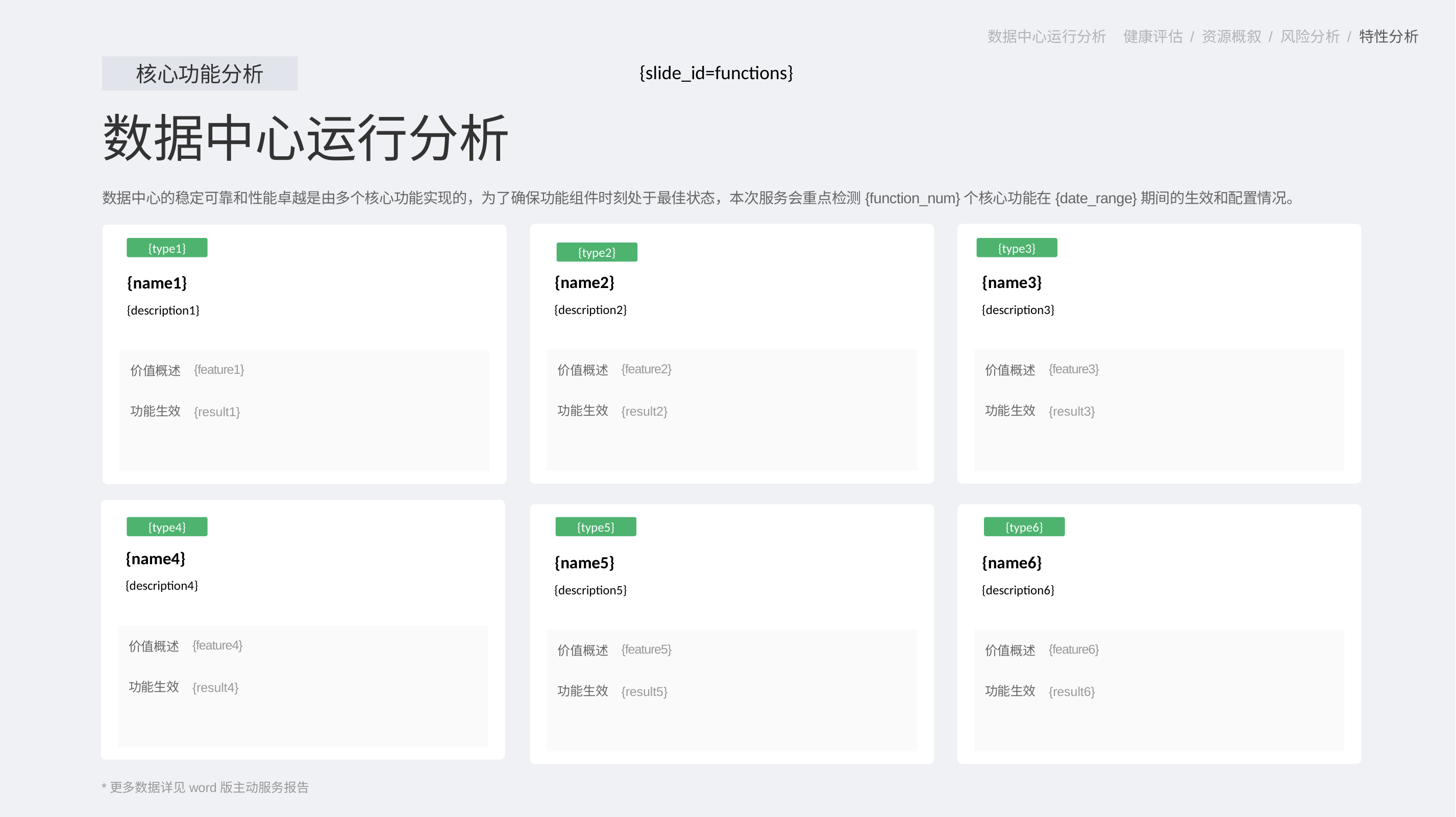

数据中心运行分析     健康评估 / 资源概叙 / 风险分析 / 特性分析
核心功能分析
{slide_id=functions}
数据中心运行分析
数据中心的稳定可靠和性能卓越是由多个核心功能实现的，为了确保功能组件时刻处于最佳状态，本次服务会重点检测{function_num}个核心功能在{date_range}期间的生效和配置情况。

{name2}
{description2}
{feature2}
价值概述
功能生效
{result2}

{name3}
{description3}
{feature3}
价值概述
功能生效
{result3}

{name1}
{description1}
{feature1}
价值概述
功能生效
{result1}
{type1}
{type3}
{type2}

{name4}
{description4}
{feature4}
价值概述
功能生效
{result4}

{name5}
{description5}
{feature5}
价值概述
功能生效
{result5}

{name6}
{description6}
{feature6}
价值概述
功能生效
{result6}
{type4}
{type5}
{type6}
*更多数据详见word版主动服务报告